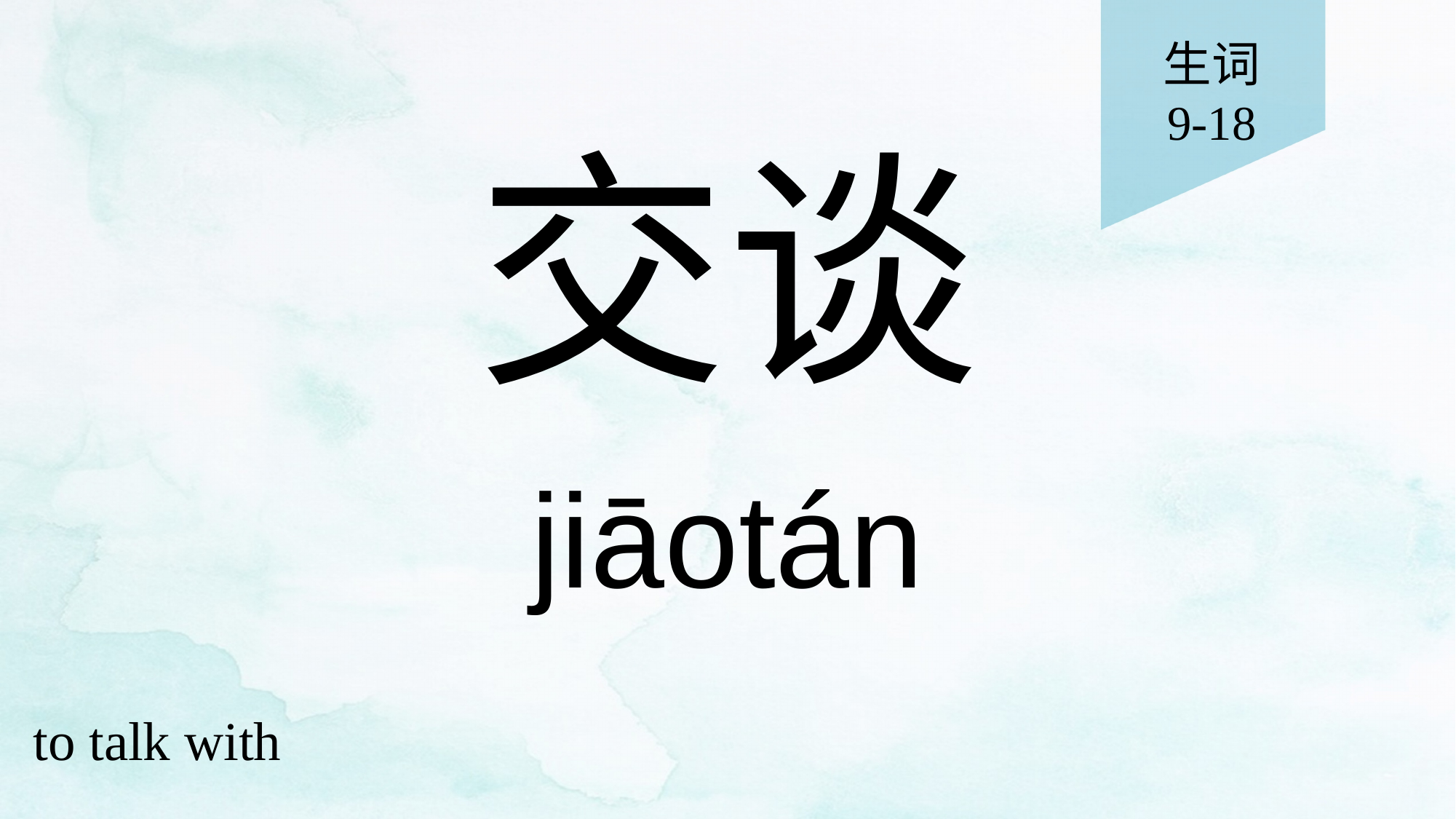

生词
9-18
# 交谈
jiāotán
to talk with